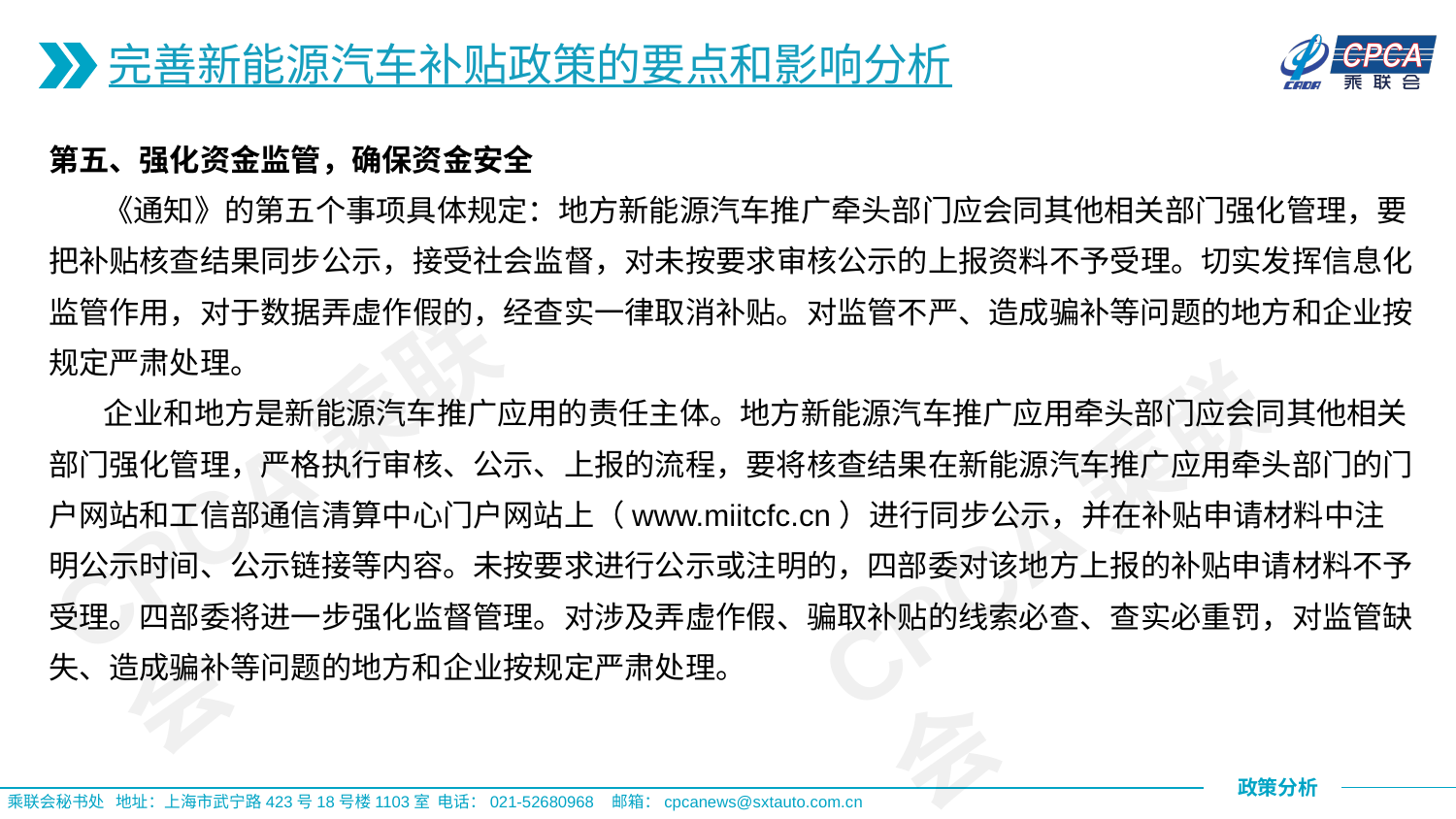

完善新能源汽车补贴政策的要点和影响分析
第五、强化资金监管，确保资金安全
       《通知》的第五个事项具体规定：地方新能源汽车推广牵头部门应会同其他相关部门强化管理，要把补贴核查结果同步公示，接受社会监督，对未按要求审核公示的上报资料不予受理。切实发挥信息化监管作用，对于数据弄虚作假的，经查实一律取消补贴。对监管不严、造成骗补等问题的地方和企业按规定严肃处理。
       企业和地方是新能源汽车推广应用的责任主体。地方新能源汽车推广应用牵头部门应会同其他相关部门强化管理，严格执行审核、公示、上报的流程，要将核查结果在新能源汽车推广应用牵头部门的门户网站和工信部通信清算中心门户网站上（www.miitcfc.cn）进行同步公示，并在补贴申请材料中注明公示时间、公示链接等内容。未按要求进行公示或注明的，四部委对该地方上报的补贴申请材料不予受理。四部委将进一步强化监督管理。对涉及弄虚作假、骗取补贴的线索必查、查实必重罚，对监管缺失、造成骗补等问题的地方和企业按规定严肃处理。
CPCA乘联会
CPCA乘联会